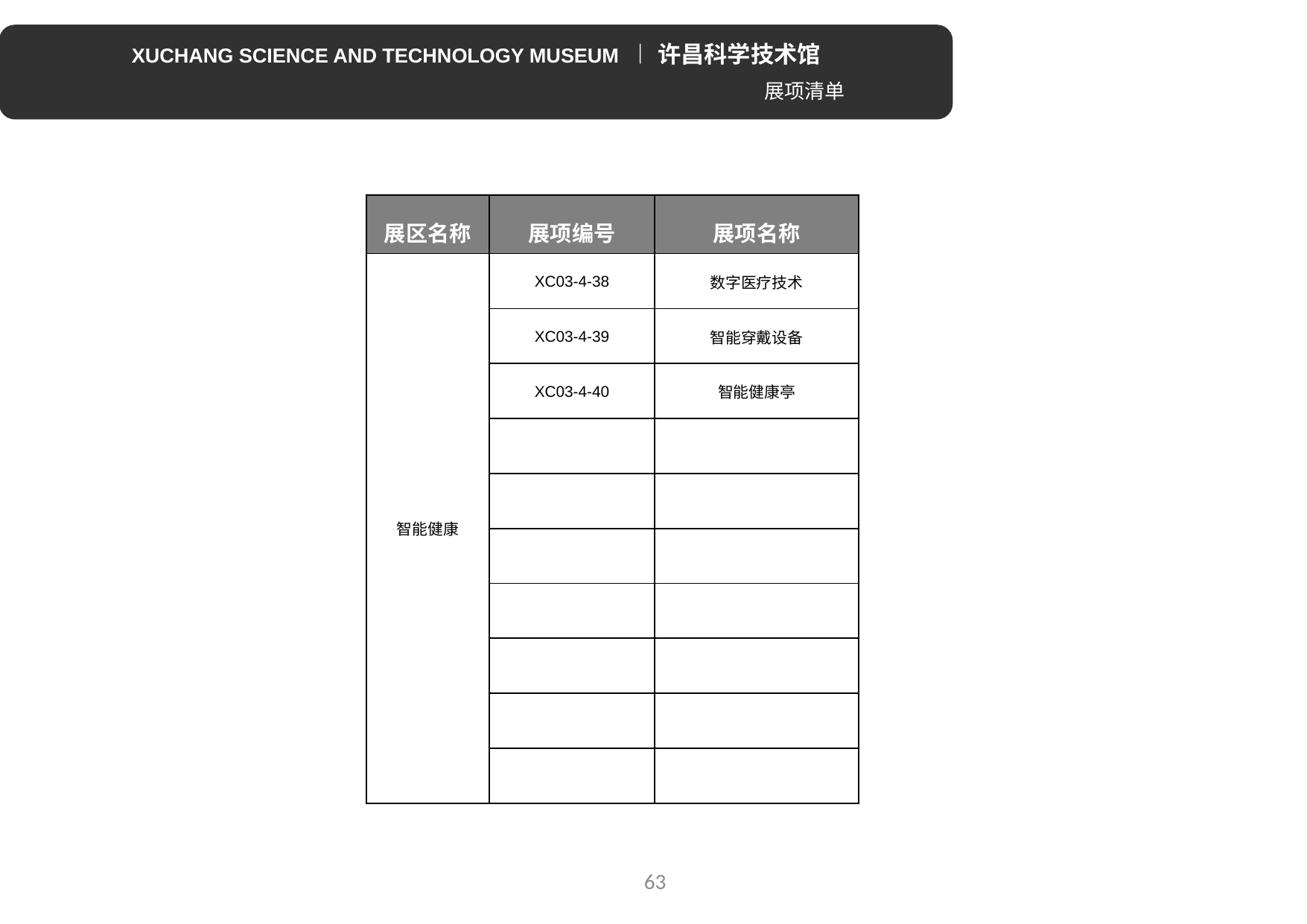

XUCHANG SCIENCE AND TECHNOLOGY MUSEUM ︱ 许昌科学技术馆
展项清单
| 展区名称 | 展项编号 | 展项名称 |
| --- | --- | --- |
| 智能健康 | XC03-4-38 | 数字医疗技术 |
|  | XC03-4-39 | 智能穿戴设备 |
|  | XC03-4-40 | 智能健康亭 |
|  |  |  |
|  |  |  |
|  |  |  |
|  |  |  |
|  |  |  |
|  |  |  |
|  |  |  |
63